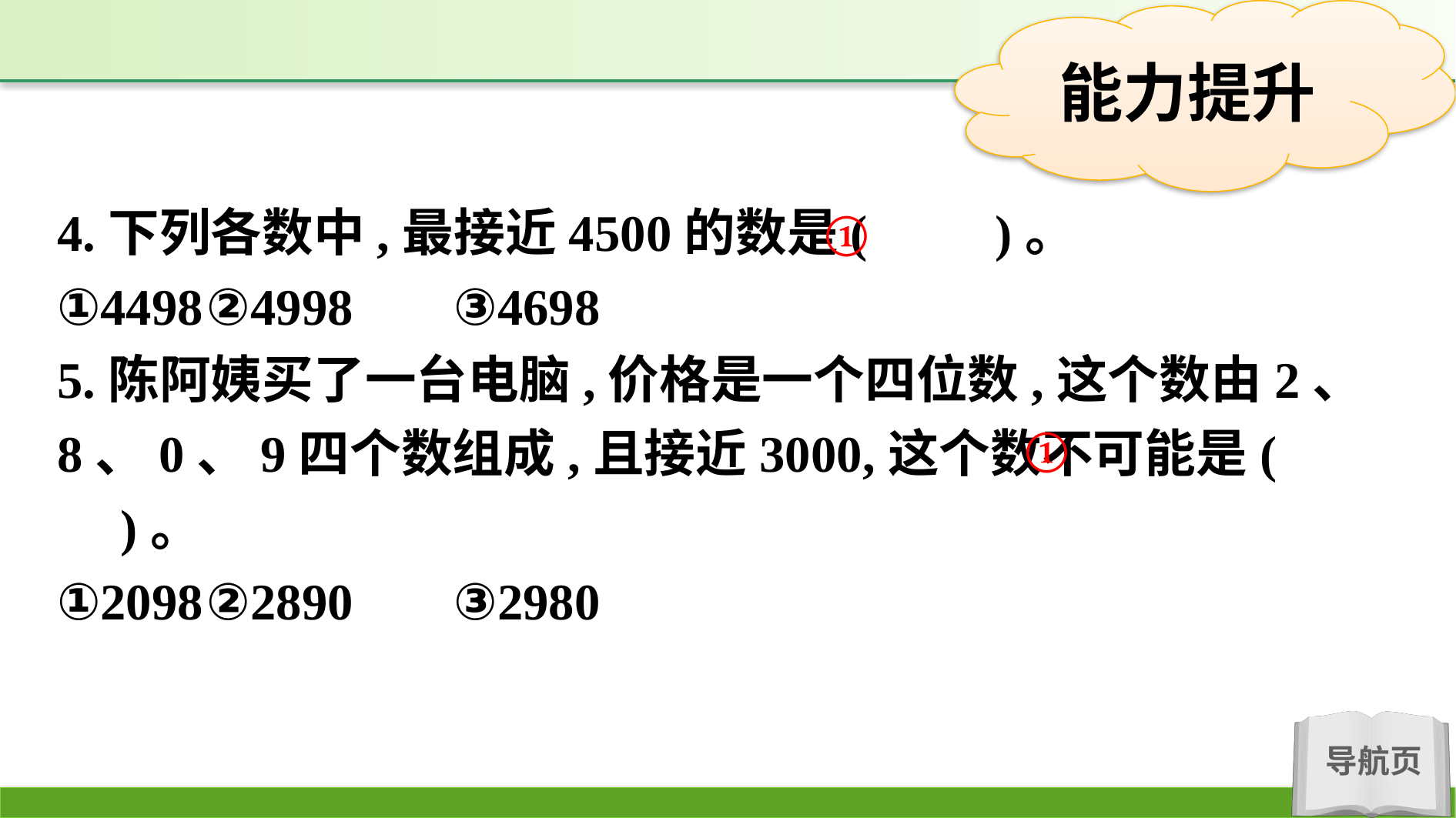

4.下列各数中,最接近4500的数是(　　)。
①4498	②4998	③4698
5.陈阿姨买了一台电脑,价格是一个四位数,这个数由2、8、0、9四个数组成,且接近3000,这个数不可能是(　　)。
①2098	②2890	③2980
①
①